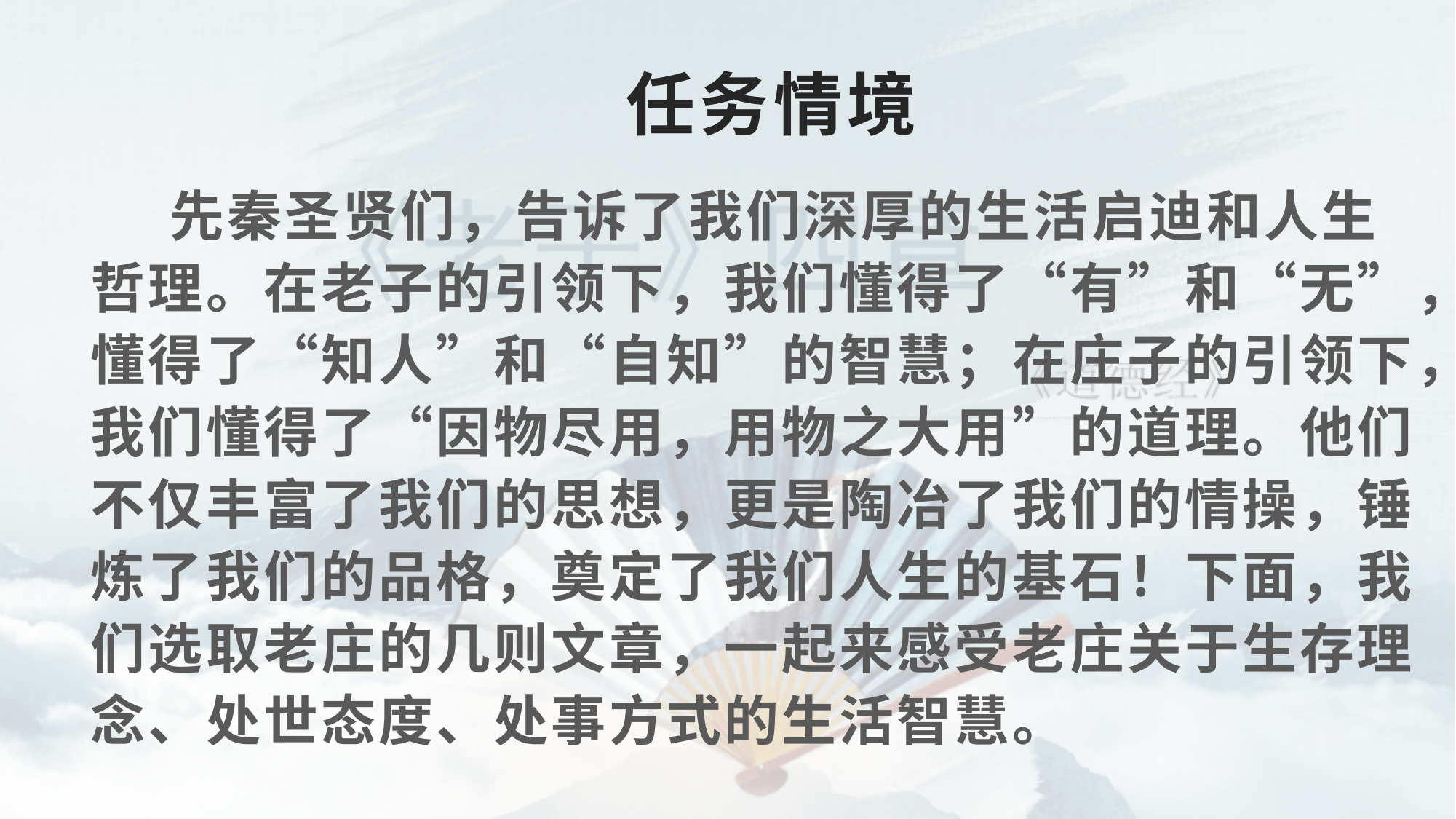

# 任务情境
     先秦圣贤们，告诉了我们深厚的生活启迪和人生哲理。在老子的引领下，我们懂得了“有”和“无”，懂得了“知人”和“自知”的智慧；在庄子的引领下，我们懂得了“因物尽用，用物之大用”的道理。他们不仅丰富了我们的思想，更是陶冶了我们的情操，锤炼了我们的品格，奠定了我们人生的基石！下面，我们选取老庄的几则文章，一起来感受老庄关于生存理念、处世态度、处事方式的生活智慧。